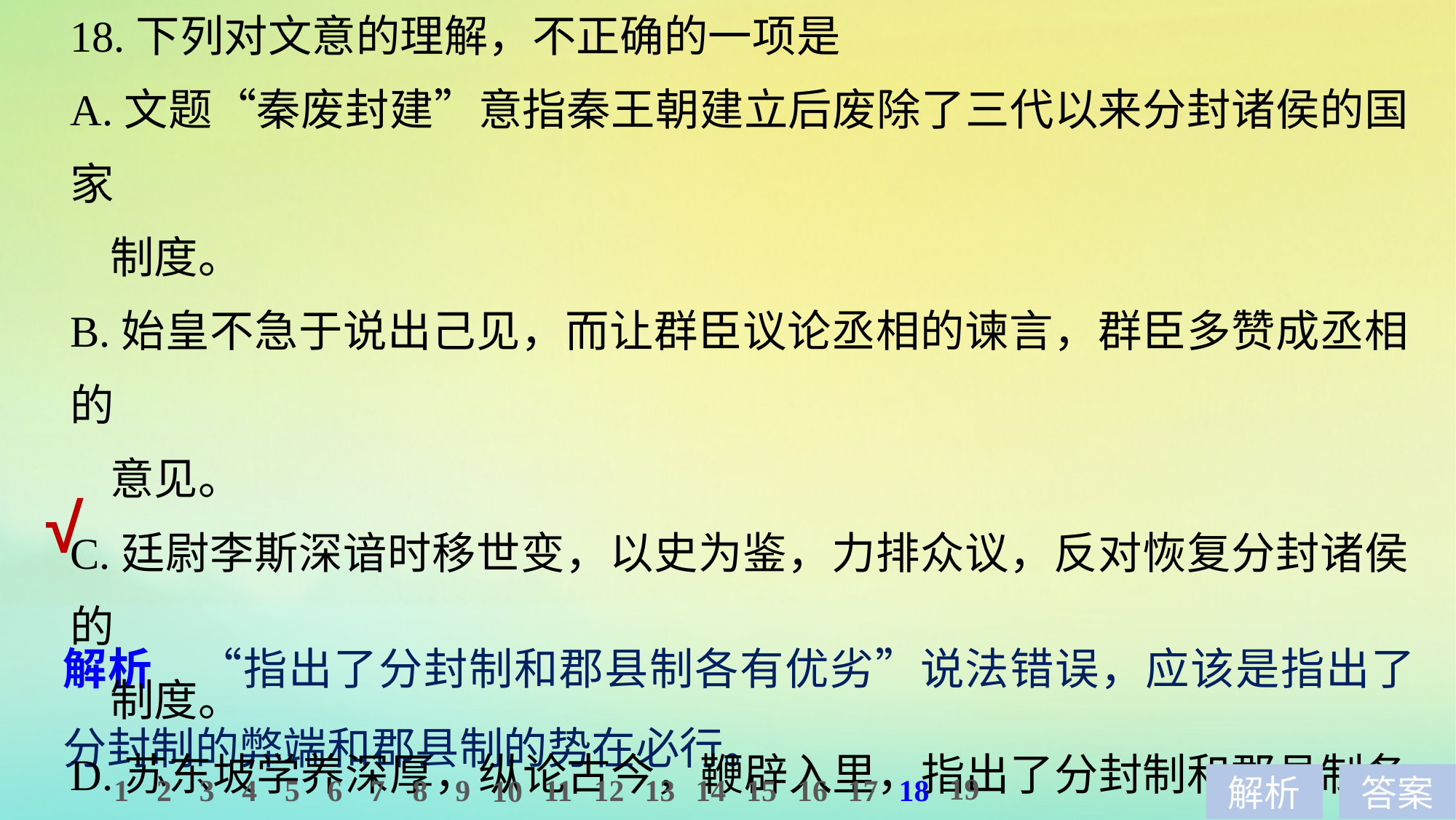

18.下列对文意的理解，不正确的一项是
A.文题“秦废封建”意指秦王朝建立后废除了三代以来分封诸侯的国家
   制度。
B.始皇不急于说出己见，而让群臣议论丞相的谏言，群臣多赞成丞相的
   意见。
C.廷尉李斯深谙时移世变，以史为鉴，力排众议，反对恢复分封诸侯的
   制度。
D.苏东坡学养深厚，纵论古今，鞭辟入里，指出了分封制和郡县制各有
    优劣。
√
解析　“指出了分封制和郡县制各有优劣”说法错误，应该是指出了分封制的弊端和郡县制的势在必行。
19
1
2
3
4
5
6
7
8
9
11
12
13
14
15
16
17
18
10
解析
答案